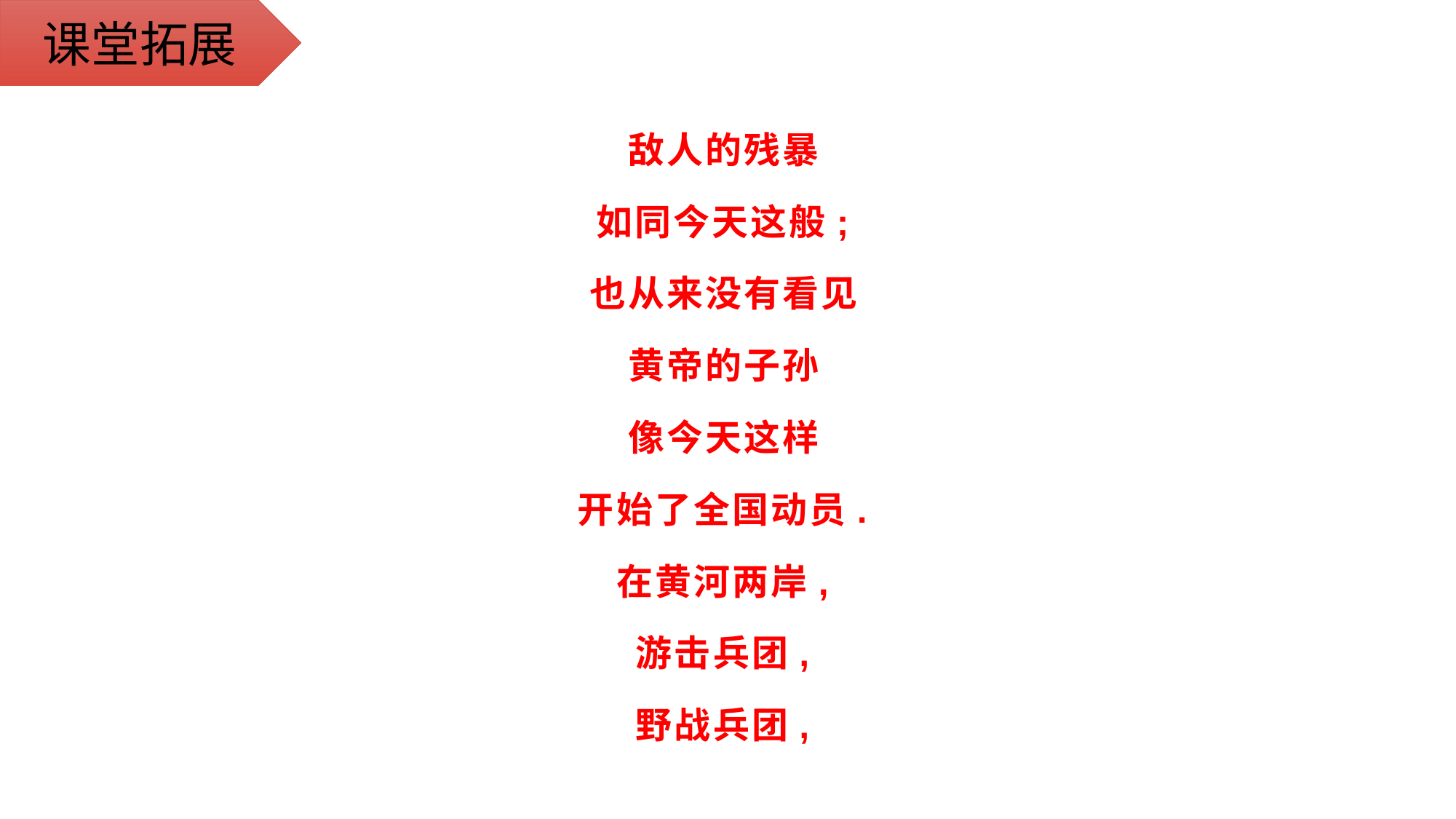

课堂拓展
敌人的残暴
如同今天这般;
也从来没有看见
黄帝的子孙
像今天这样
开始了全国动员.
在黄河两岸,
游击兵团,
野战兵团,